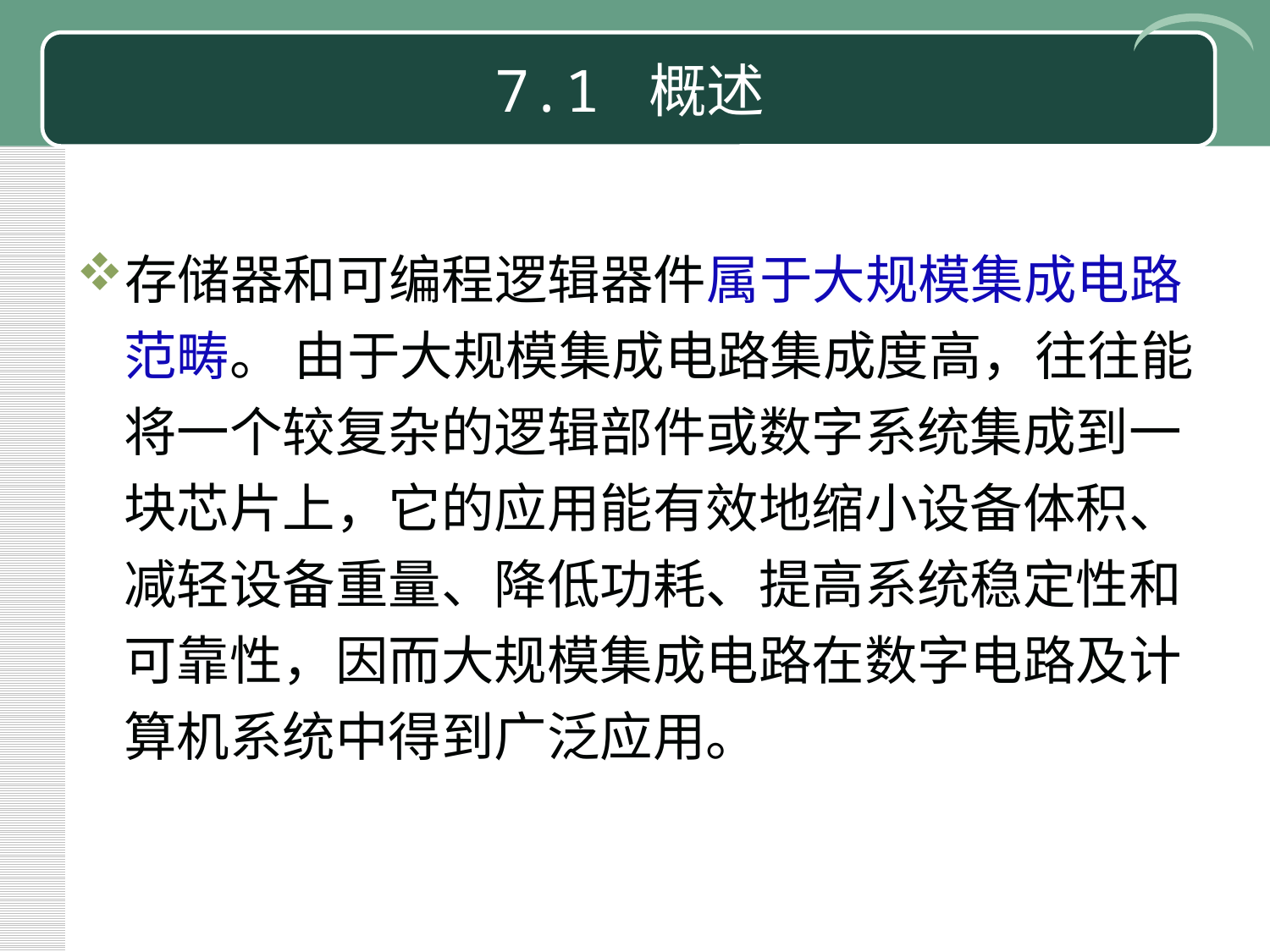

# 7.1 概述

存储器和可编程逻辑器件属于大规模集成电路范畴。 由于大规模集成电路集成度高，往往能将一个较复杂的逻辑部件或数字系统集成到一块芯片上，它的应用能有效地缩小设备体积、减轻设备重量、降低功耗、提高系统稳定性和可靠性，因而大规模集成电路在数字电路及计算机系统中得到广泛应用。